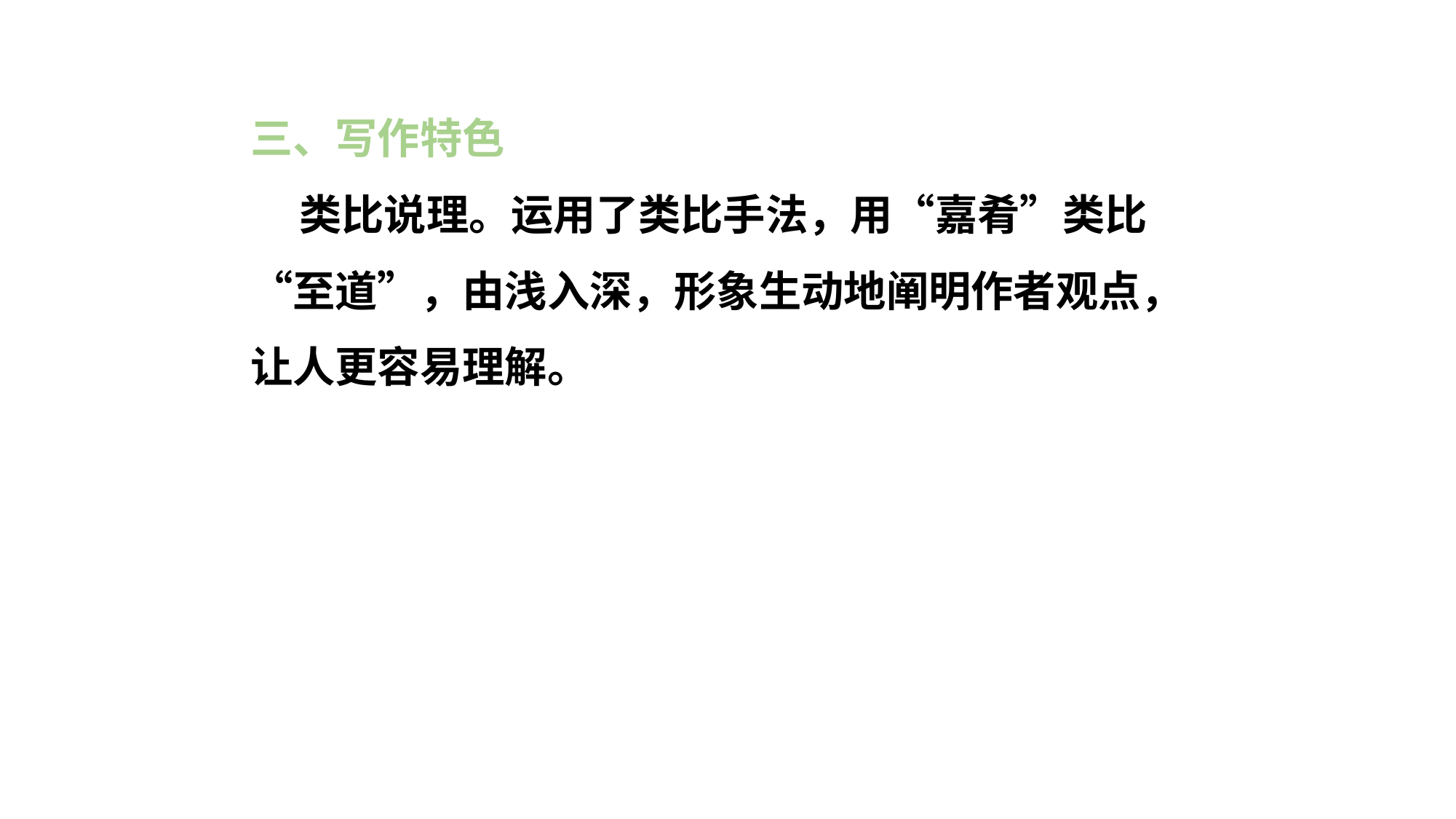

三、写作特色
    类比说理。运用了类比手法，用“嘉肴”类比“至道”，由浅入深，形象生动地阐明作者观点，让人更容易理解。